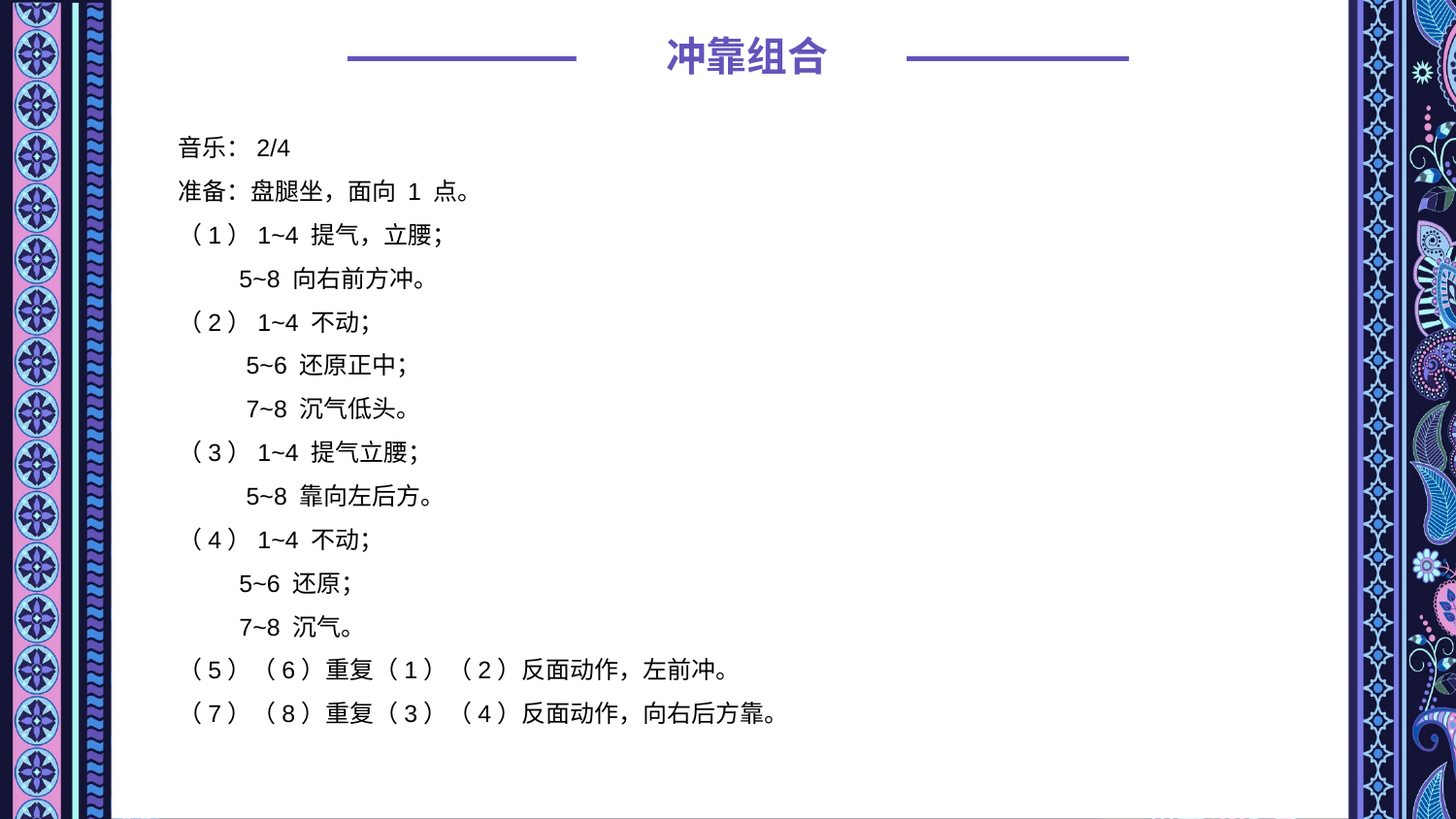

冲靠组合
音乐：2/4
准备：盘腿坐，面向 1 点。
（1）1~4 提气，立腰；
         5~8 向右前方冲。
（2）1~4 不动；
          5~6 还原正中；
          7~8 沉气低头。
（3）1~4 提气立腰；
          5~8 靠向左后方。
（4）1~4 不动；
         5~6 还原；
         7~8 沉气。
（5）（6）重复（1）（2）反面动作，左前冲。
（7）（8）重复（3）（4）反面动作，向右后方靠。